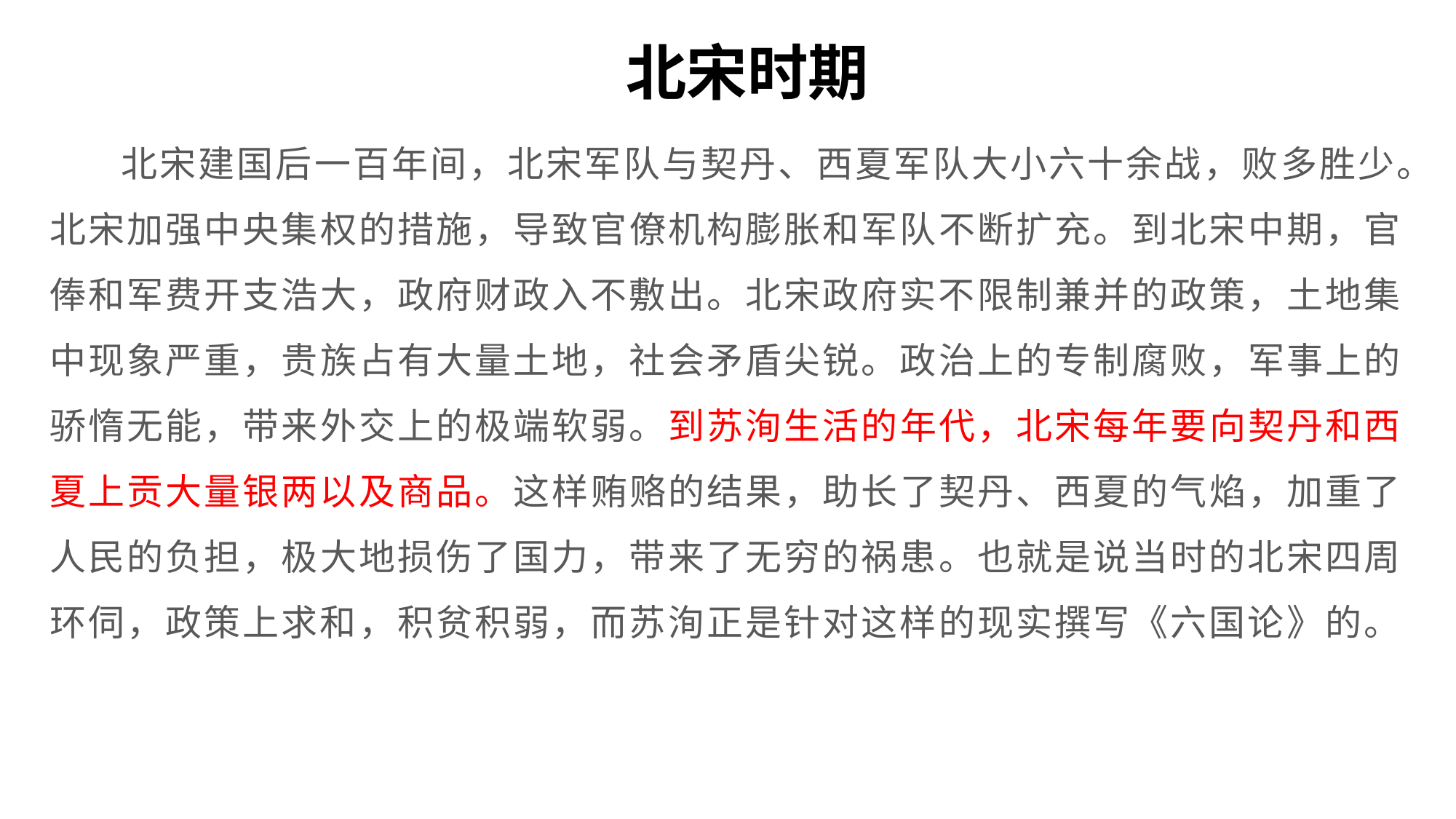

北宋时期
      北宋建国后一百年间，北宋军队与契丹、西夏军队大小六十余战，败多胜少。北宋加强中央集权的措施，导致官僚机构膨胀和军队不断扩充。到北宋中期，官俸和军费开支浩大，政府财政入不敷出。北宋政府实不限制兼并的政策，土地集中现象严重，贵族占有大量土地，社会矛盾尖锐。政治上的专制腐败，军事上的骄惰无能，带来外交上的极端软弱。到苏洵生活的年代，北宋每年要向契丹和西夏上贡大量银两以及商品。这样贿赂的结果，助长了契丹、西夏的气焰，加重了人民的负担，极大地损伤了国力，带来了无穷的祸患。也就是说当时的北宋四周环伺，政策上求和，积贫积弱，而苏洵正是针对这样的现实撰写《六国论》的。